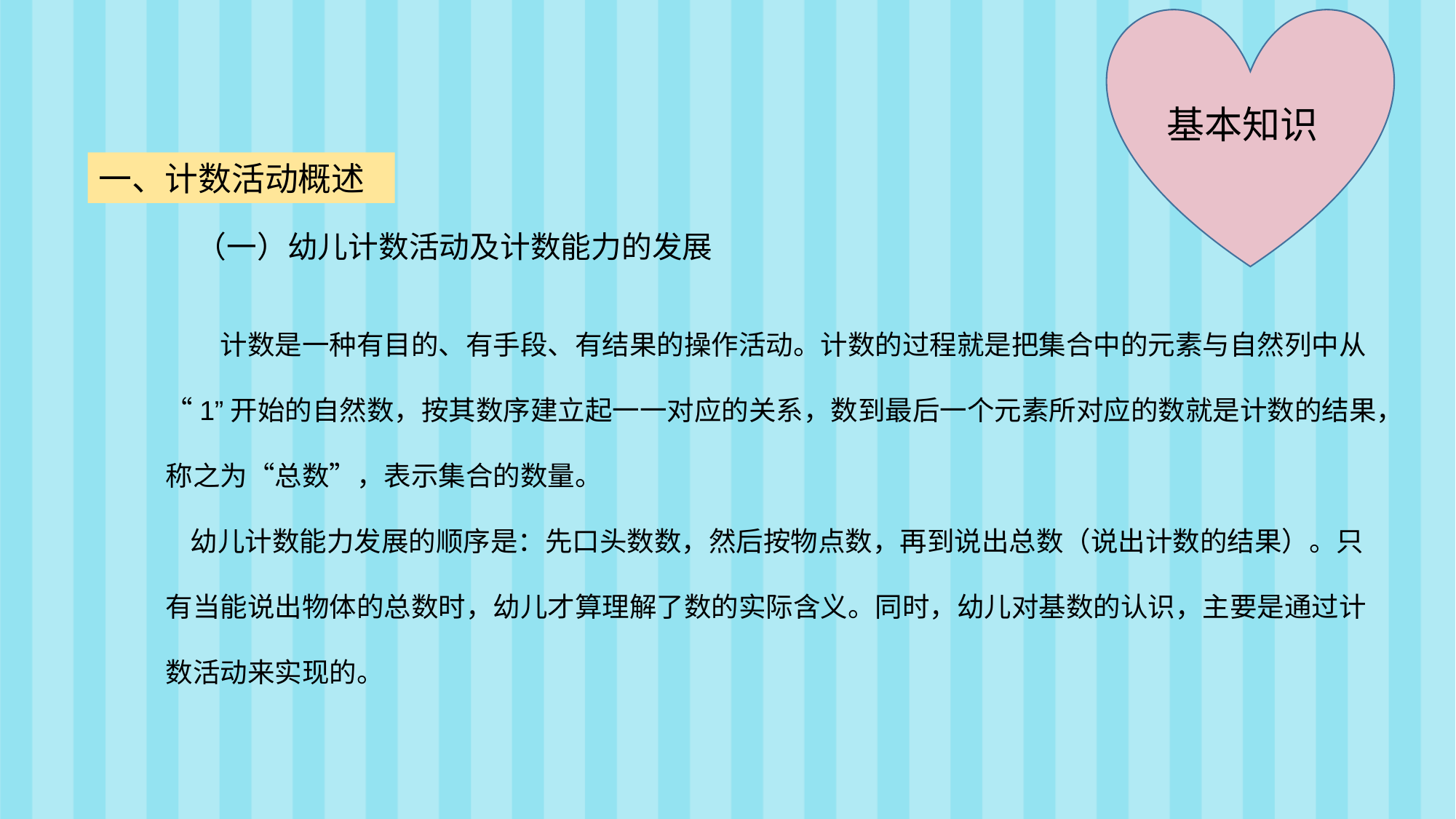

基本知识
一、计数活动概述
（一）幼儿计数活动及计数能力的发展
计数是一种有目的、有手段、有结果的操作活动。计数的过程就是把集合中的元素与自然列中从“1”开始的自然数，按其数序建立起一一对应的关系，数到最后一个元素所对应的数就是计数的结果，称之为“总数”，表示集合的数量。
    幼儿计数能力发展的顺序是：先口头数数，然后按物点数，再到说出总数（说出计数的结果）。只有当能说出物体的总数时，幼儿才算理解了数的实际含义。同时，幼儿对基数的认识，主要是通过计数活动来实现的。